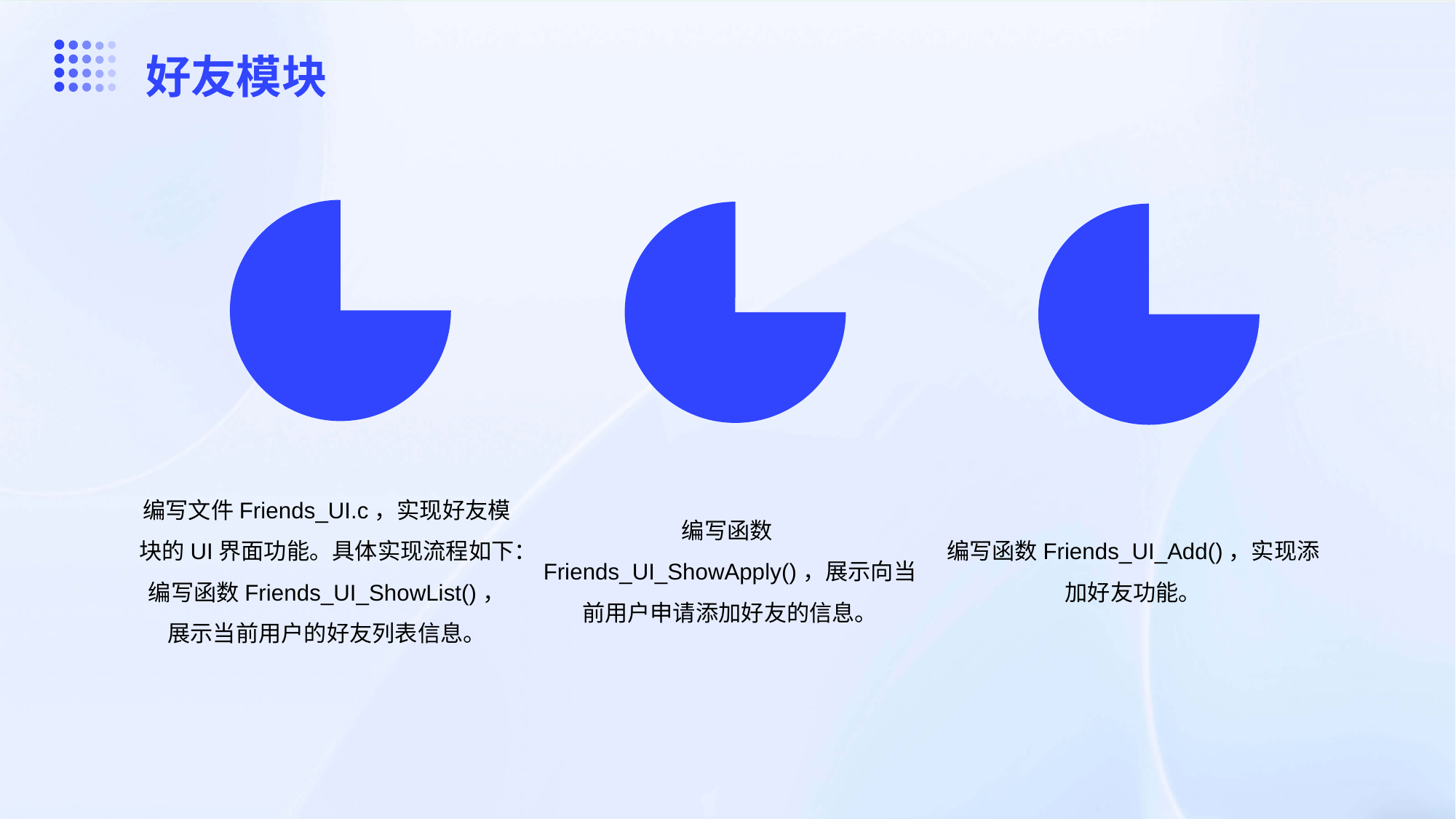

好友模块

编写文件Friends_UI.c，实现好友模块的UI界面功能。具体实现流程如下：编写函数Friends_UI_ShowList()，展示当前用户的好友列表信息。
编写函数Friends_UI_ShowApply()，展示向当前用户申请添加好友的信息。
编写函数Friends_UI_Add()，实现添加好友功能。